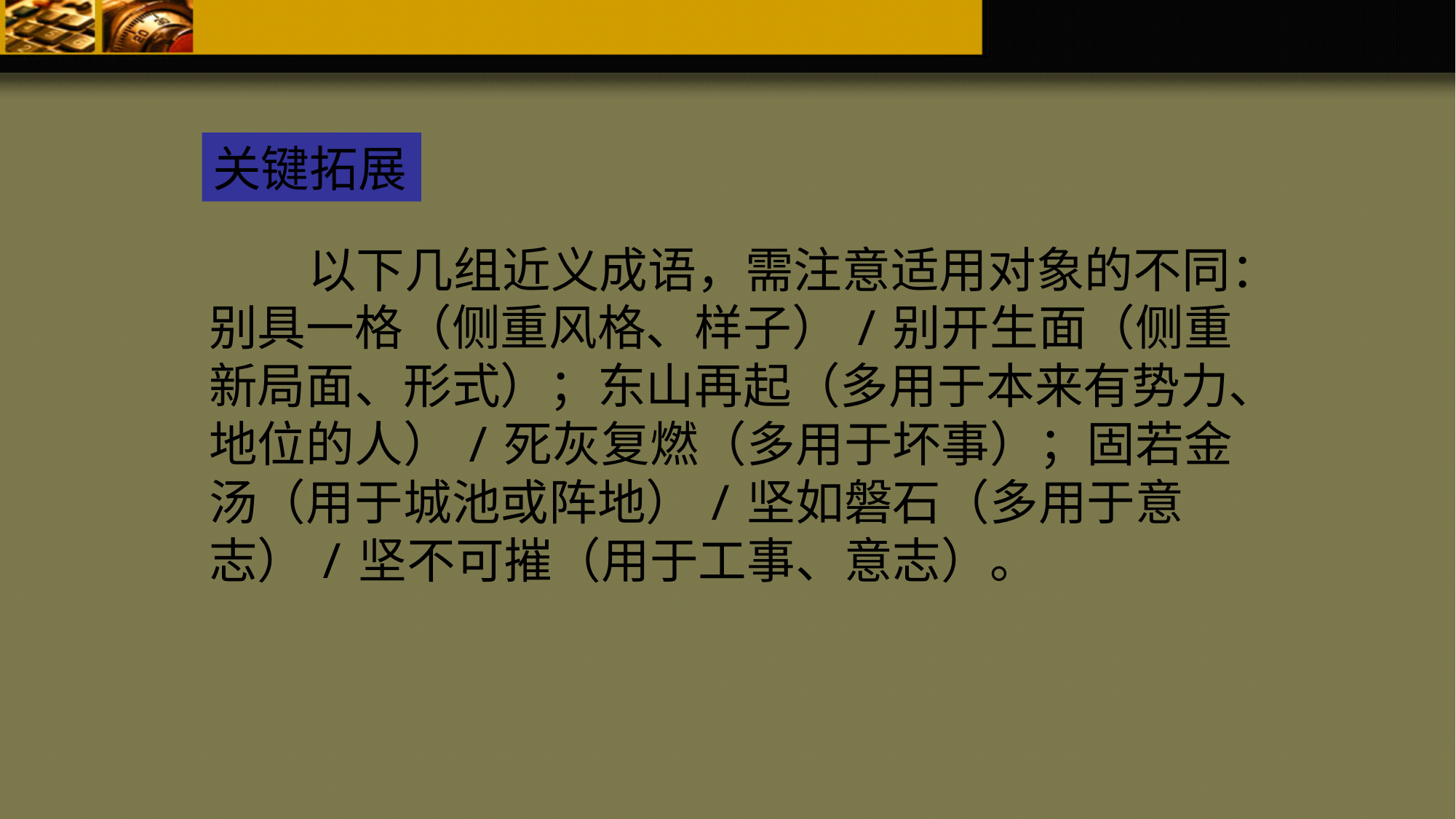

关键拓展

        以下几组近义成语，需注意适用对象的不同：别具一格（侧重风格、样子）/别开生面（侧重新局面、形式）；东山再起（多用于本来有势力、地位的人）/死灰复燃（多用于坏事）；固若金汤（用于城池或阵地）/坚如磐石（多用于意志）/坚不可摧（用于工事、意志）。